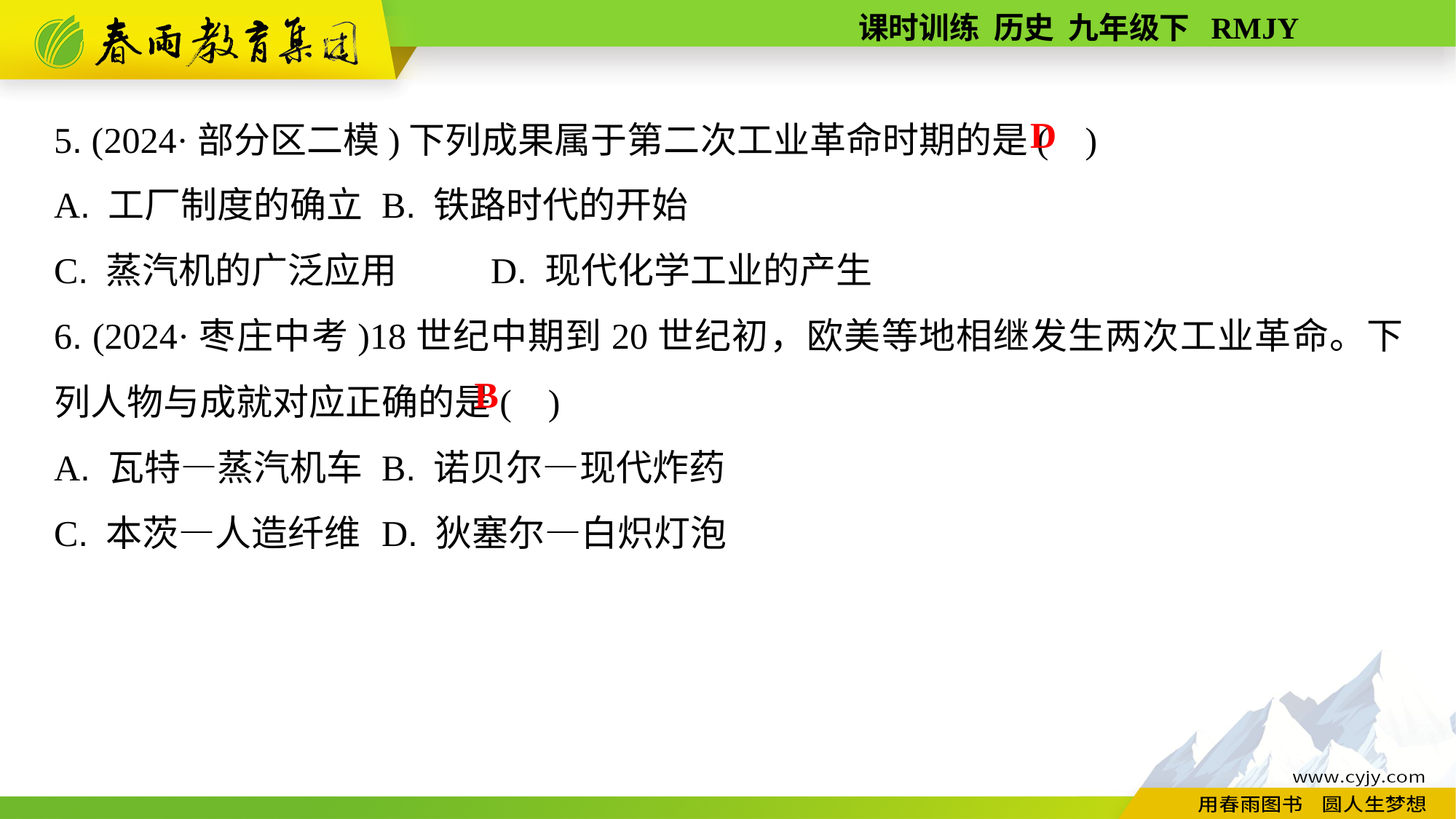

5. (2024·部分区二模)下列成果属于第二次工业革命时期的是(    )
A. 工厂制度的确立	B. 铁路时代的开始
C. 蒸汽机的广泛应用	D. 现代化学工业的产生
6. (2024·枣庄中考)18世纪中期到20世纪初，欧美等地相继发生两次工业革命。下列人物与成就对应正确的是(    )
A. 瓦特—蒸汽机车	B. 诺贝尔—现代炸药
C. 本茨—人造纤维	D. 狄塞尔—白炽灯泡
D
B